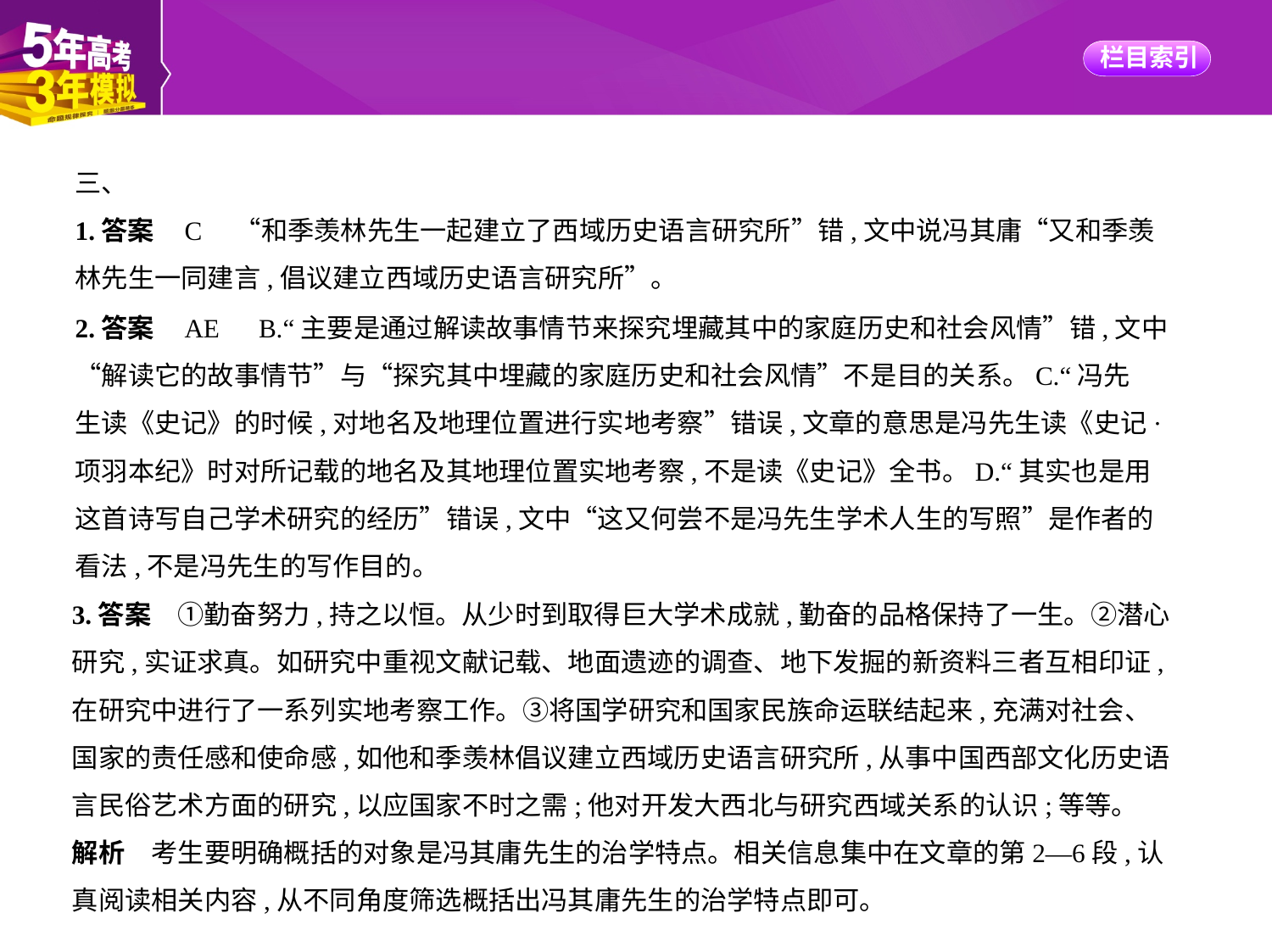

三、
1.答案    C　“和季羡林先生一起建立了西域历史语言研究所”错,文中说冯其庸“又和季羡
林先生一同建言,倡议建立西域历史语言研究所”。
2.答案    AE　B.“主要是通过解读故事情节来探究埋藏其中的家庭历史和社会风情”错,文中
“解读它的故事情节”与“探究其中埋藏的家庭历史和社会风情”不是目的关系。C.“冯先
生读《史记》的时候,对地名及地理位置进行实地考察”错误,文章的意思是冯先生读《史记·
项羽本纪》时对所记载的地名及其地理位置实地考察,不是读《史记》全书。D.“其实也是用
这首诗写自己学术研究的经历”错误,文中“这又何尝不是冯先生学术人生的写照”是作者的
看法,不是冯先生的写作目的。
3.答案　①勤奋努力,持之以恒。从少时到取得巨大学术成就,勤奋的品格保持了一生。②潜心
研究,实证求真。如研究中重视文献记载、地面遗迹的调查、地下发掘的新资料三者互相印证,
在研究中进行了一系列实地考察工作。③将国学研究和国家民族命运联结起来,充满对社会、
国家的责任感和使命感,如他和季羡林倡议建立西域历史语言研究所,从事中国西部文化历史语
言民俗艺术方面的研究,以应国家不时之需;他对开发大西北与研究西域关系的认识;等等。
解析　考生要明确概括的对象是冯其庸先生的治学特点。相关信息集中在文章的第2—6段,认
真阅读相关内容,从不同角度筛选概括出冯其庸先生的治学特点即可。